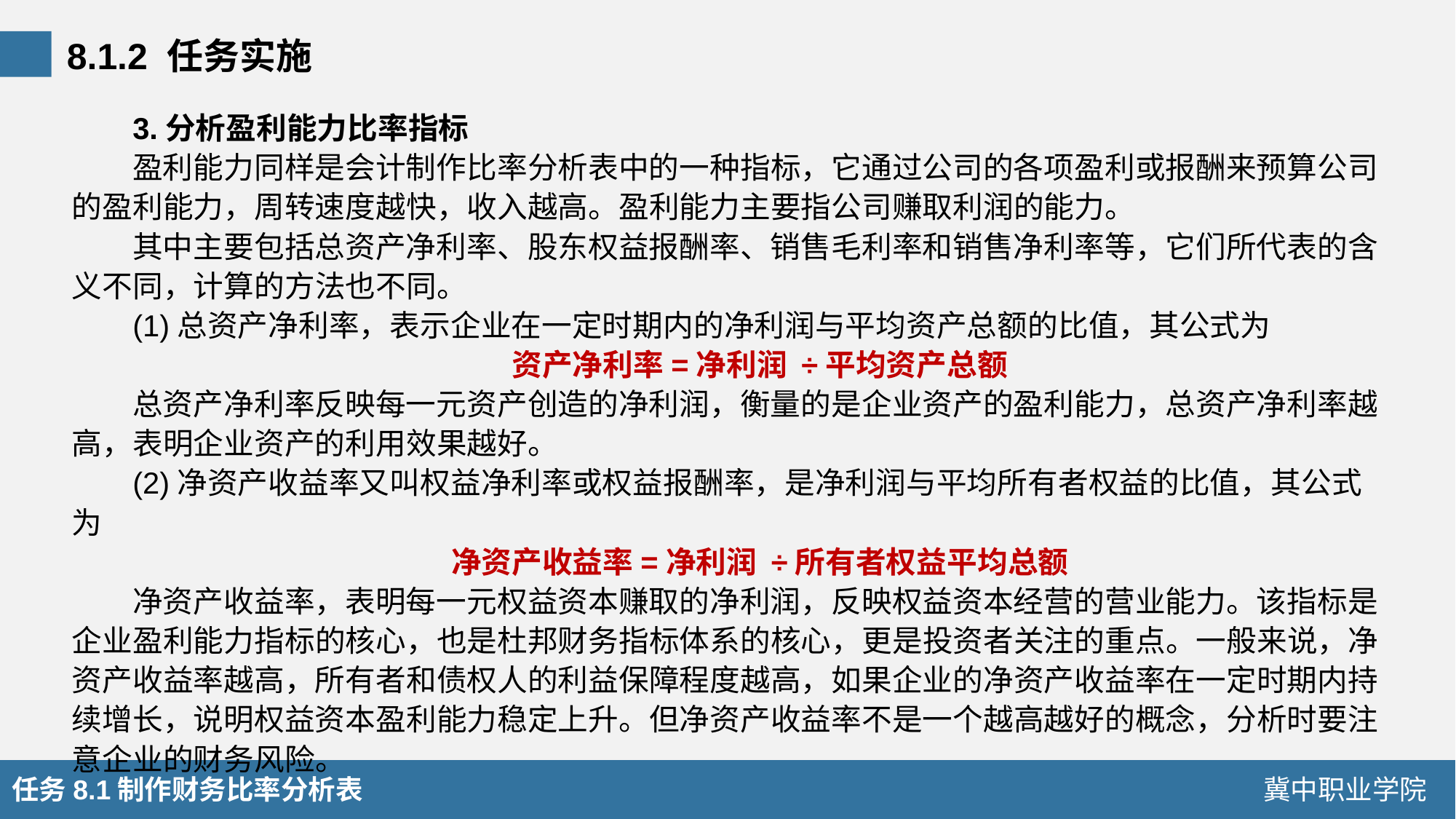

8.1.2 任务实施
3.分析盈利能力比率指标
盈利能力同样是会计制作比率分析表中的一种指标，它通过公司的各项盈利或报酬来预算公司的盈利能力，周转速度越快，收入越高。盈利能力主要指公司赚取利润的能力。
其中主要包括总资产净利率、股东权益报酬率、销售毛利率和销售净利率等，它们所代表的含义不同，计算的方法也不同。
(1)总资产净利率，表示企业在一定时期内的净利润与平均资产总额的比值，其公式为
资产净利率=净利润 ÷平均资产总额
总资产净利率反映每一元资产创造的净利润，衡量的是企业资产的盈利能力，总资产净利率越高，表明企业资产的利用效果越好。
(2)净资产收益率又叫权益净利率或权益报酬率，是净利润与平均所有者权益的比值，其公式为
净资产收益率=净利润 ÷所有者权益平均总额
净资产收益率，表明每一元权益资本赚取的净利润，反映权益资本经营的营业能力。该指标是企业盈利能力指标的核心，也是杜邦财务指标体系的核心，更是投资者关注的重点。一般来说，净资产收益率越高，所有者和债权人的利益保障程度越高，如果企业的净资产收益率在一定时期内持续增长，说明权益资本盈利能力稳定上升。但净资产收益率不是一个越高越好的概念，分析时要注意企业的财务风险。

任务8.1制作财务比率分析表
冀中职业学院